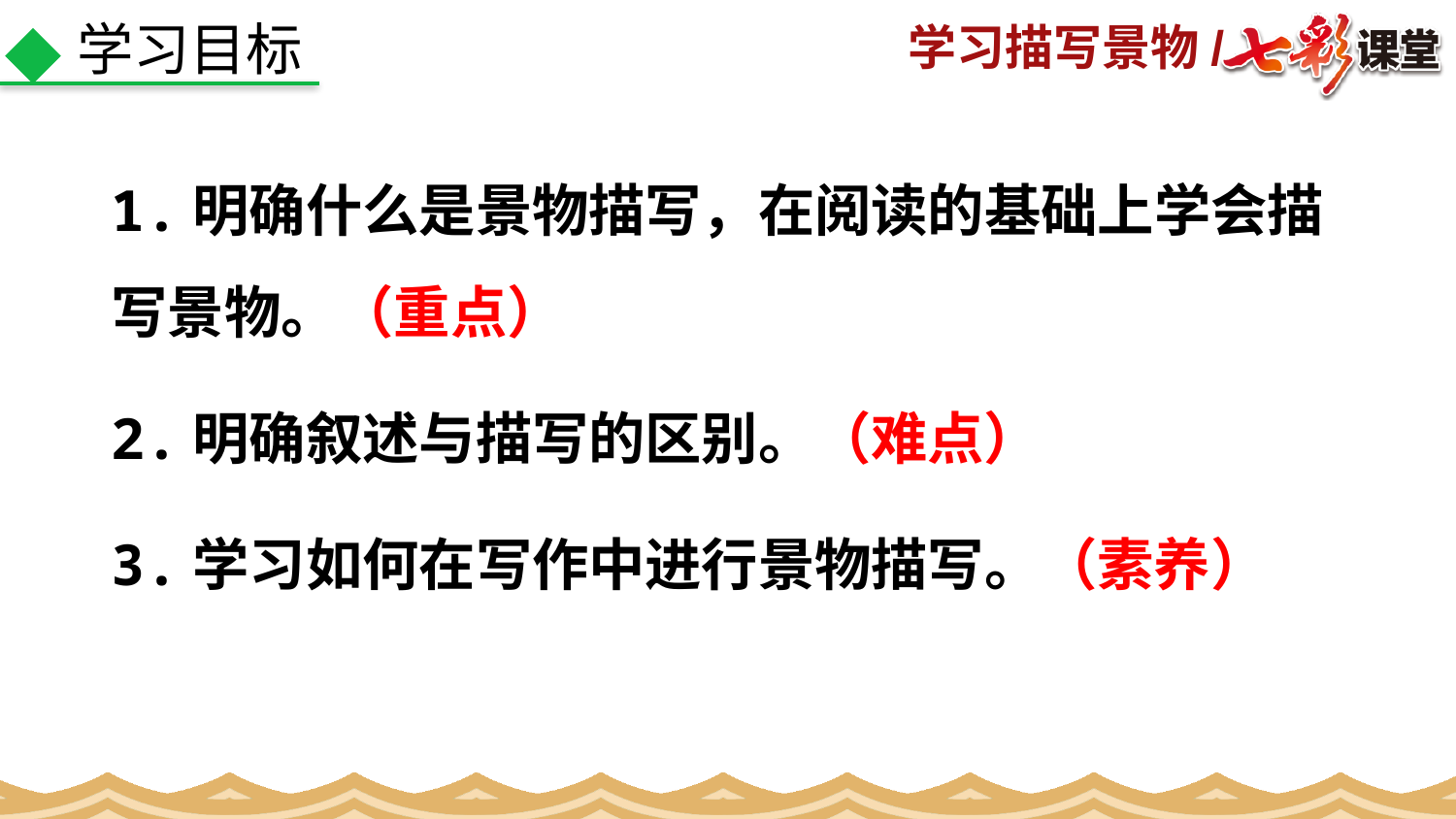

学习目标

1.明确什么是景物描写，在阅读的基础上学会描写景物。（重点）
2.明确叙述与描写的区别。（难点）
3.学习如何在写作中进行景物描写。（素养）